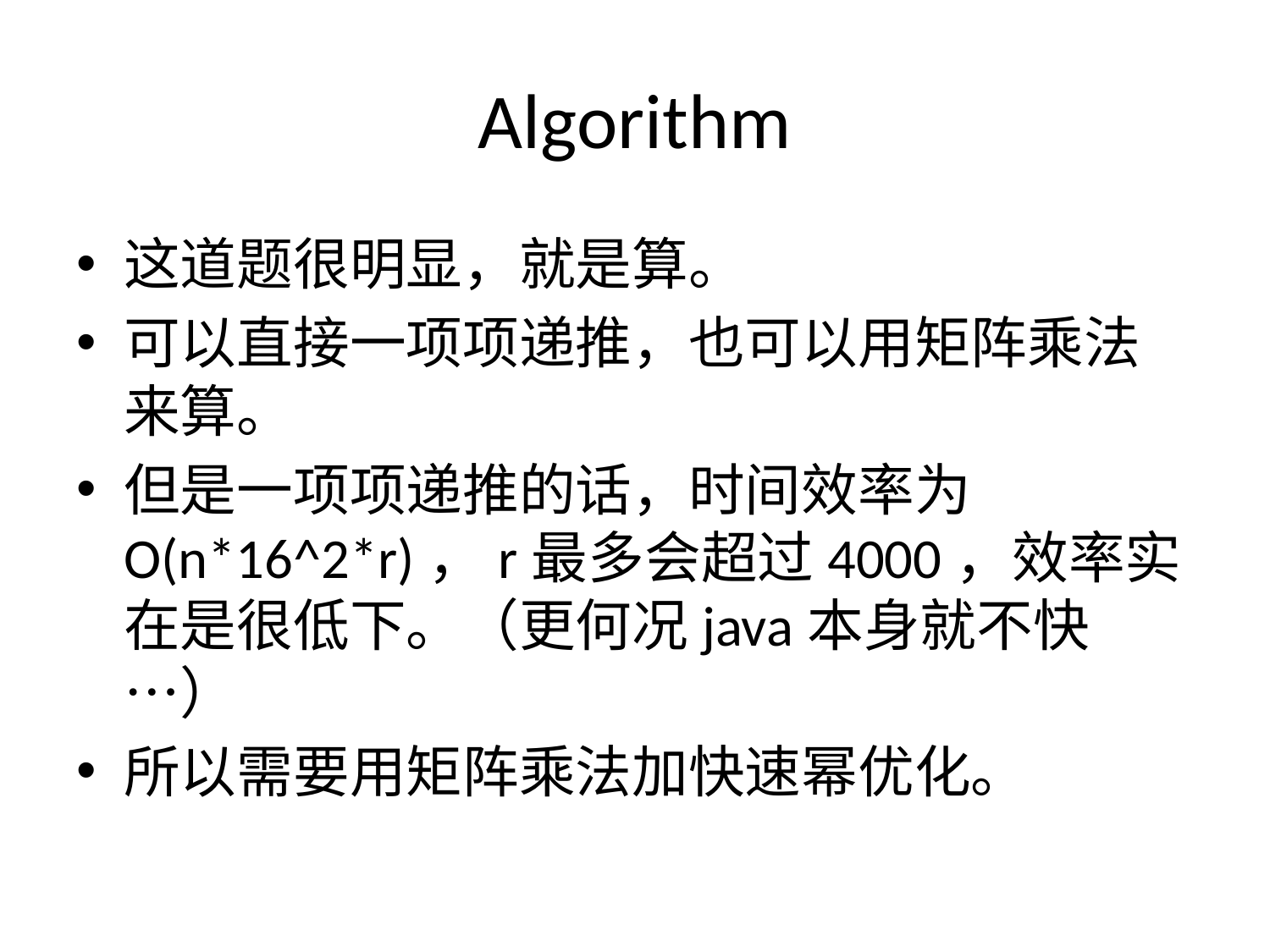

# Algorithm
这道题很明显，就是算。
可以直接一项项递推，也可以用矩阵乘法来算。
但是一项项递推的话，时间效率为O(n*16^2*r)，r最多会超过4000，效率实在是很低下。（更何况java本身就不快…）
所以需要用矩阵乘法加快速幂优化。